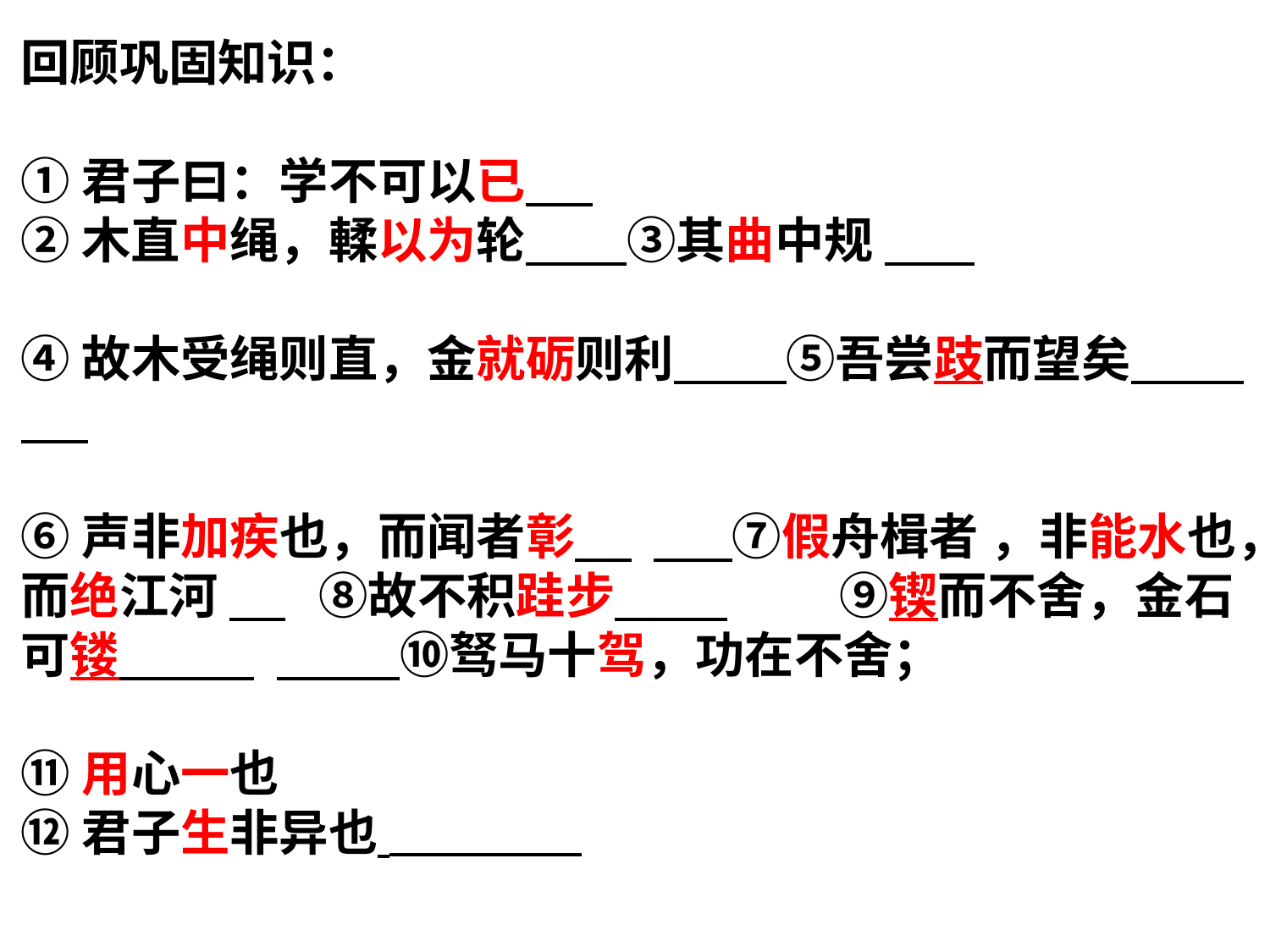

回顾巩固知识：

①君子曰：学不可以已
②木直中绳，輮以为轮         ③其曲中规

④故木受绳则直，金就砺则利          ⑤吾尝跂而望矣

⑥声非加疾也，而闻者彰              ⑦假舟楫者 ，非能水也，而绝江河         ⑧故不积跬步                    ⑨锲而不舍，金石可镂                         ⑩驽马十驾，功在不舍；

⑪用心一也
⑫君子生非异也